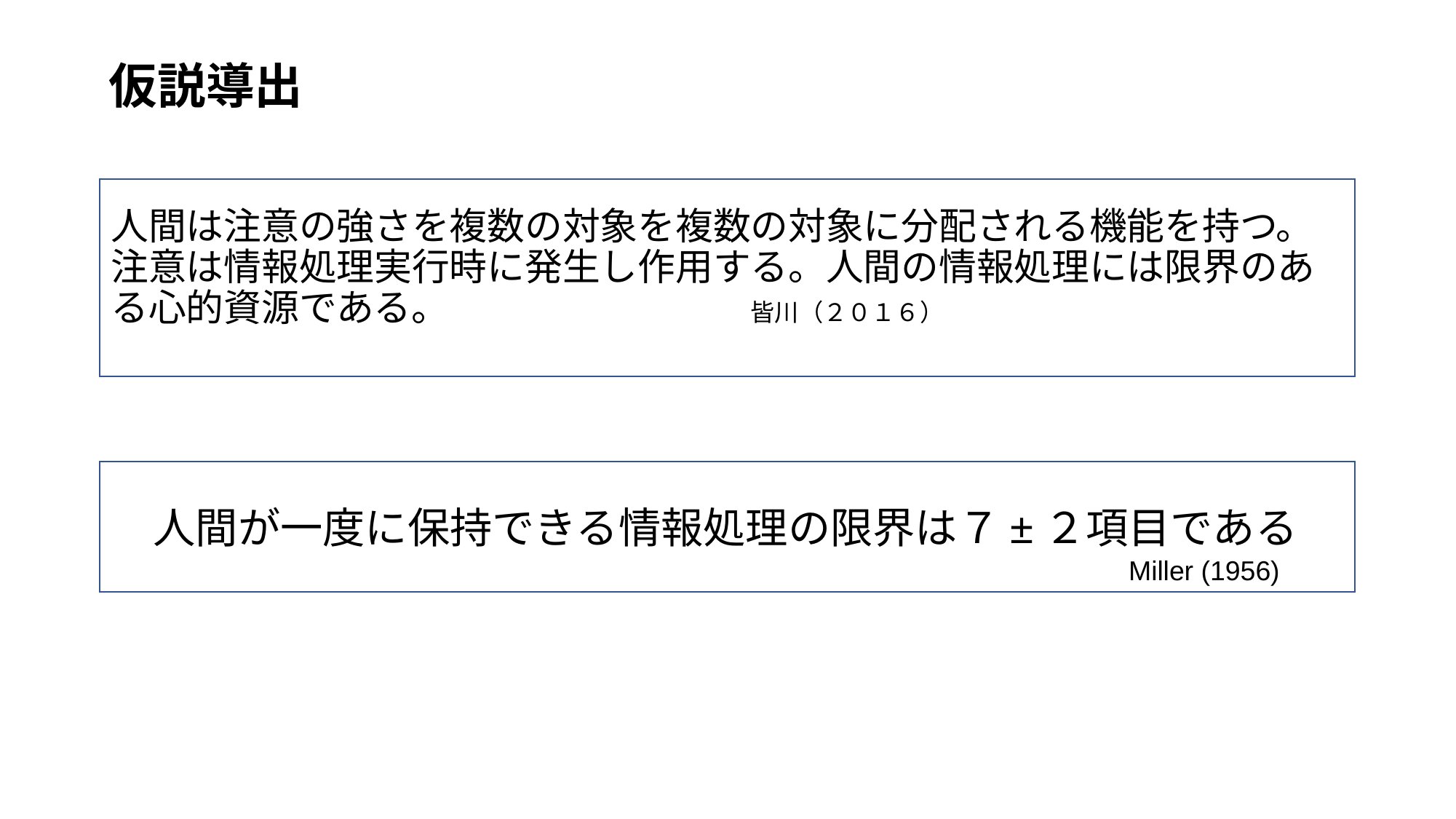

# 仮説導出

人間は注意の強さを複数の対象を複数の対象に分配される機能を持つ。注意は情報処理実行時に発生し作用する。人間の情報処理には限界のある心的資源である。　　　　　　　　皆川（２０１６）

人間が一度に保持できる情報処理の限界は７±２項目である
Miller (1956)